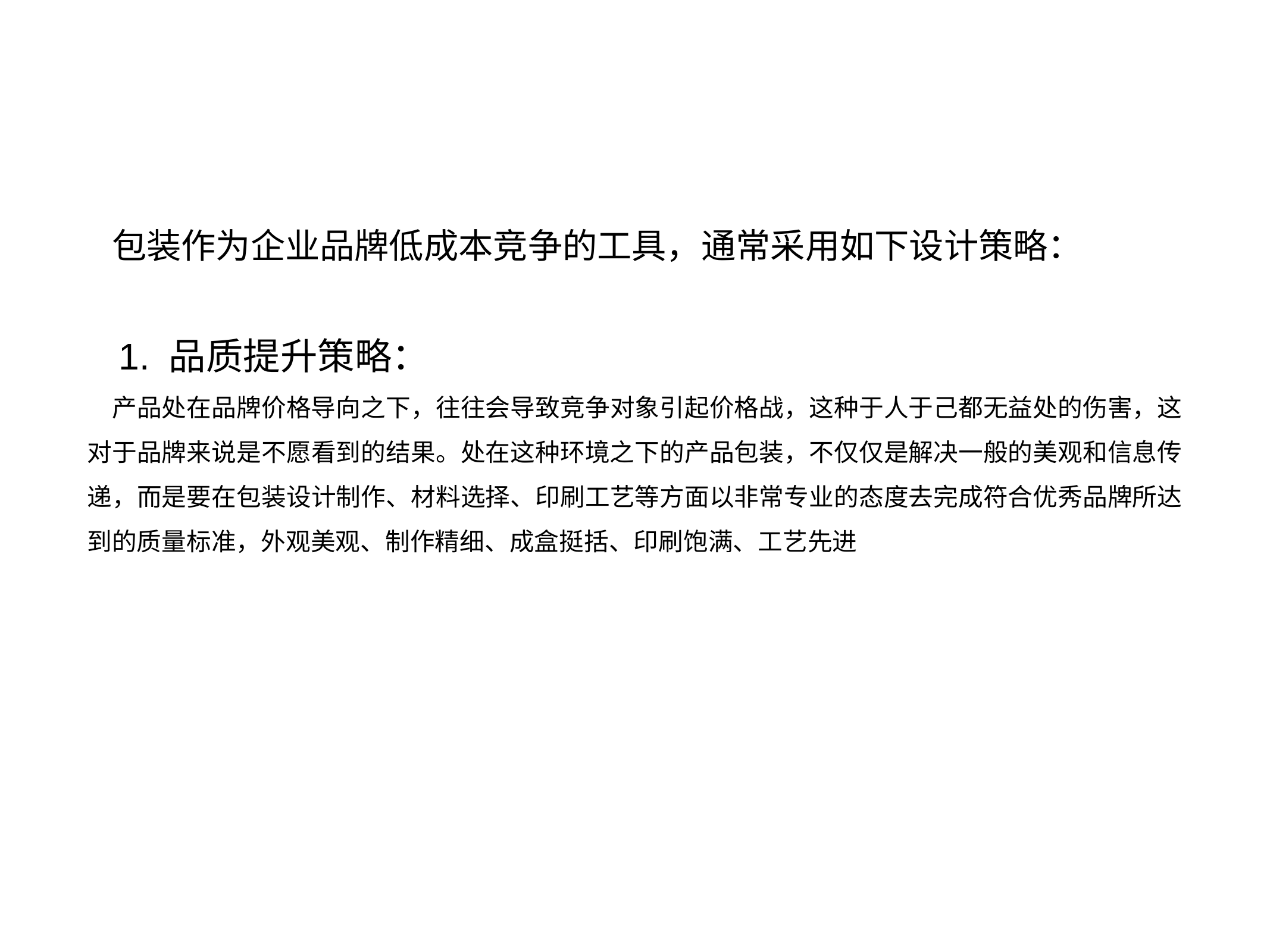

包装作为企业品牌低成本竞争的工具，通常采用如下设计策略：

 1. 品质提升策略：
产品处在品牌价格导向之下，往往会导致竞争对象引起价格战，这种于人于己都无益处的伤害，这对于品牌来说是不愿看到的结果。处在这种环境之下的产品包装，不仅仅是解决一般的美观和信息传递，而是要在包装设计制作、材料选择、印刷工艺等方面以非常专业的态度去完成符合优秀品牌所达到的质量标准，外观美观、制作精细、成盒挺括、印刷饱满、工艺先进